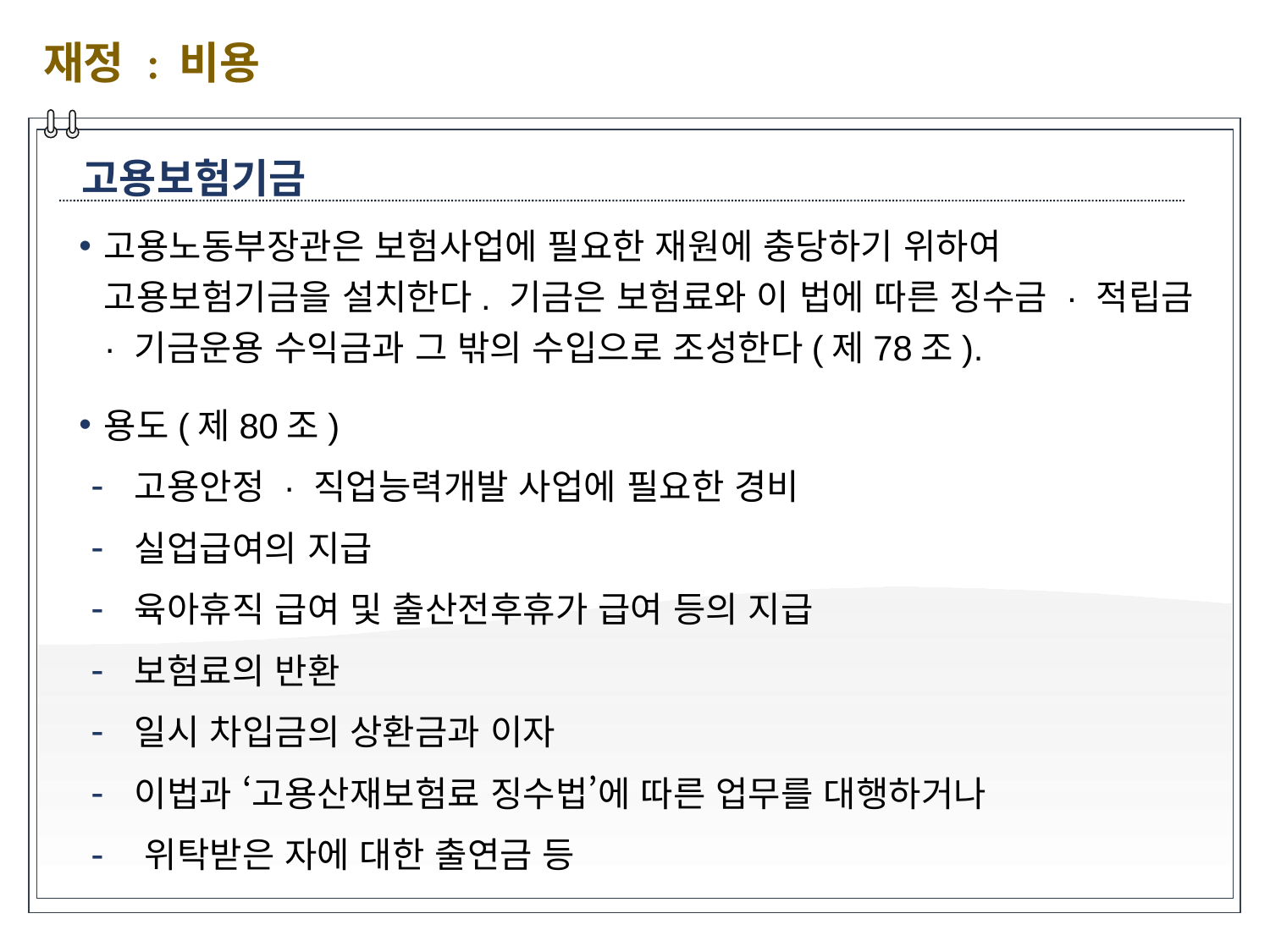

재정 : 비용

고용보험기금

고용노동부장관은 보험사업에 필요한 재원에 충당하기 위하여 고용보험기금을 설치한다. 기금은 보험료와 이 법에 따른 징수금 · 적립금 · 기금운용 수익금과 그 밖의 수입으로 조성한다(제78조).
용도(제80조)
 고용안정 · 직업능력개발 사업에 필요한 경비
 실업급여의 지급
 육아휴직 급여 및 출산전후휴가 급여 등의 지급
 보험료의 반환
 일시 차입금의 상환금과 이자
 이법과 ‘고용산재보험료 징수법’에 따른 업무를 대행하거나
  위탁받은 자에 대한 출연금 등